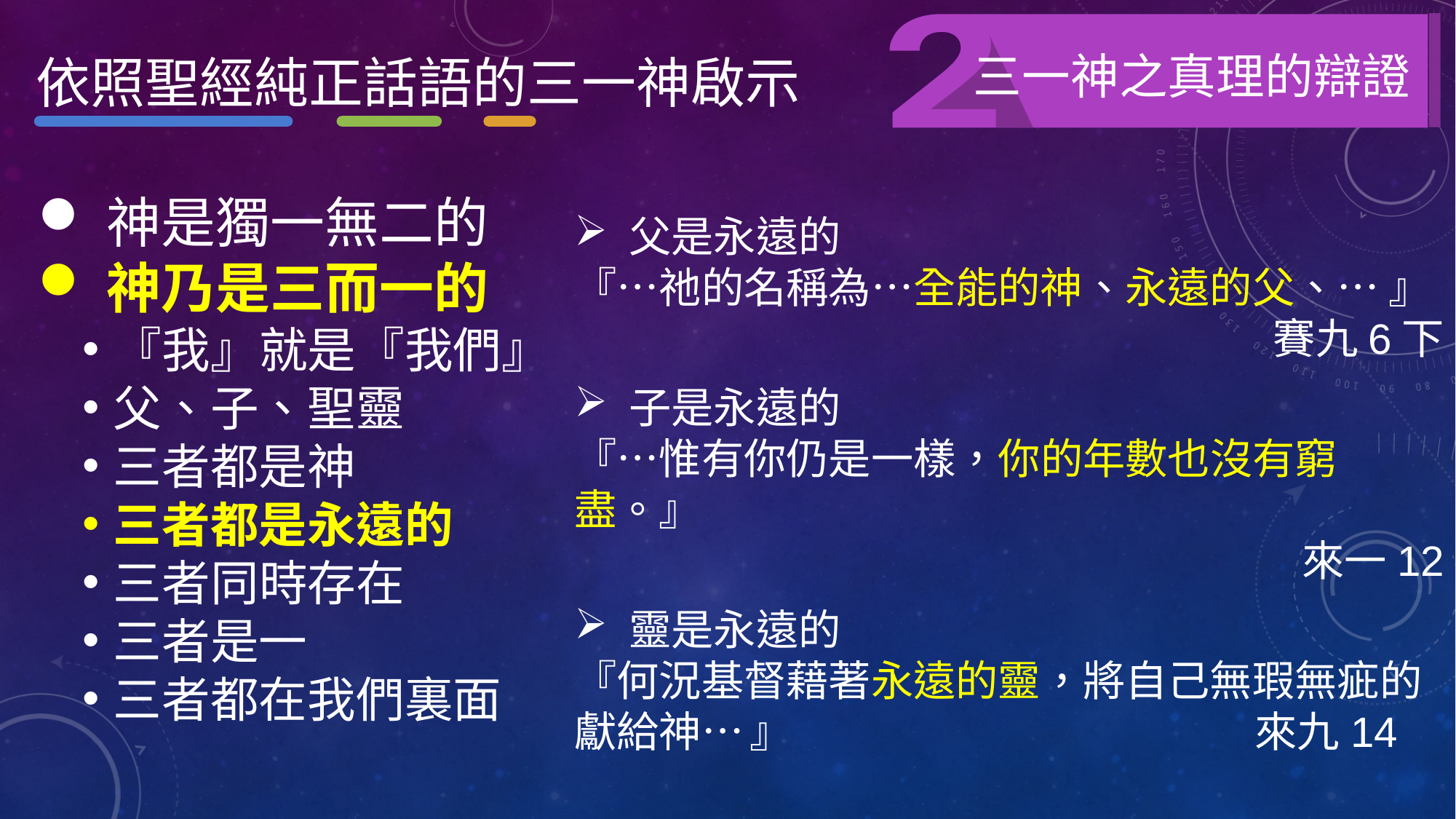

三一神之真理的辯證
依照聖經純正話語的三一神啟示

神是獨一無二的
神乃是三而一的
『我』就是『我們』
父、子、聖靈
三者都是神
三者都是永遠的
三者同時存在
三者是一
三者都在我們裏面
父是永遠的
『…祂的名稱為…全能的神、永遠的父、… 』
賽九6下
子是永遠的
『…惟有你仍是一樣，你的年數也沒有窮盡。』
來一12
靈是永遠的
『何況基督藉著永遠的靈，將自己無瑕無疵的獻給神… 』                                                 來九14